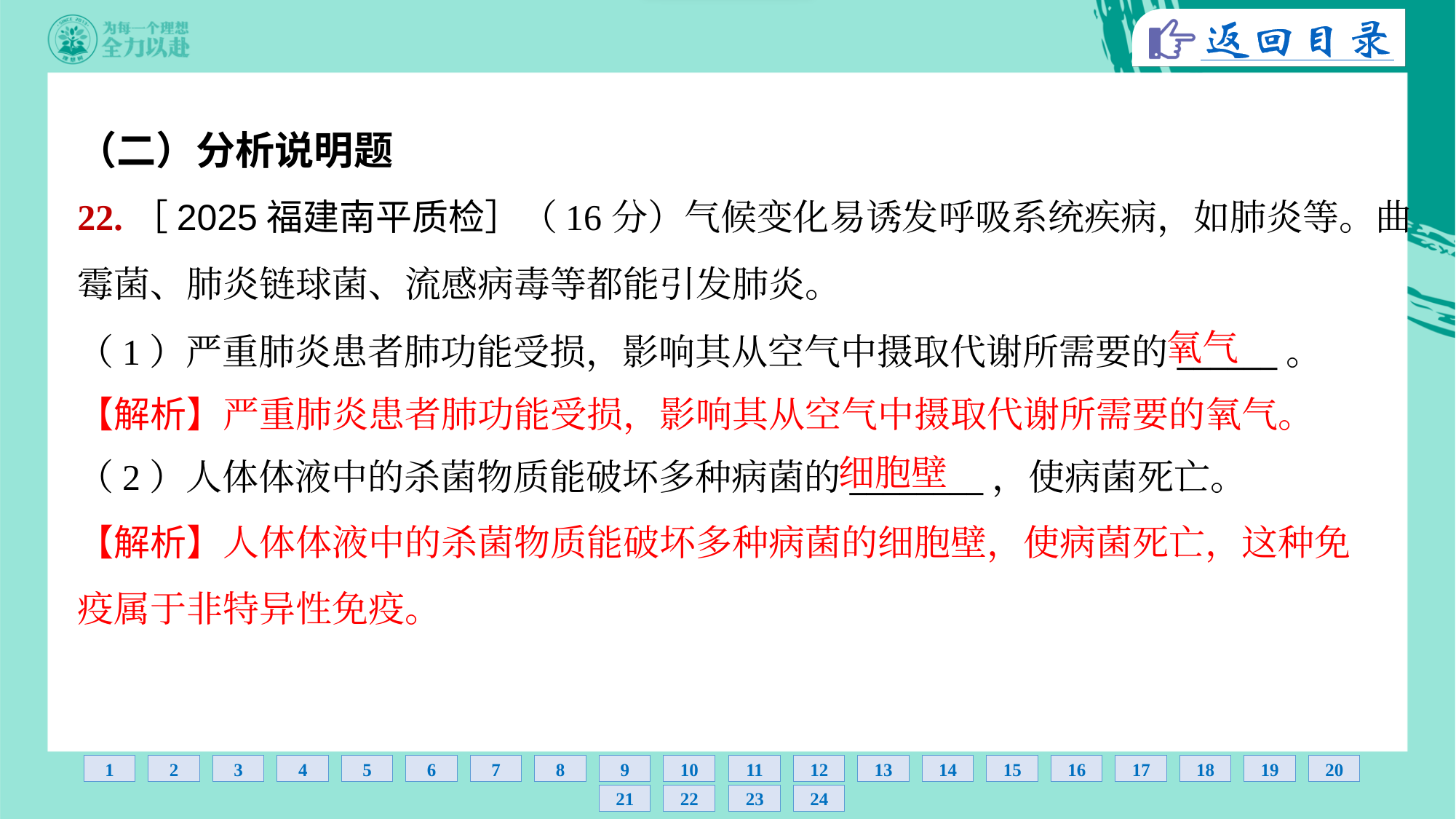

（二）分析说明题
22.［2025福建南平质检］（16分）气候变化易诱发呼吸系统疾病，如肺炎等。曲
霉菌、肺炎链球菌、流感病毒等都能引发肺炎。
氧气
（1）严重肺炎患者肺功能受损，影响其从空气中摄取代谢所需要的______。
【解析】严重肺炎患者肺功能受损，影响其从空气中摄取代谢所需要的氧气。
细胞壁
（2）人体体液中的杀菌物质能破坏多种病菌的________，使病菌死亡。
【解析】人体体液中的杀菌物质能破坏多种病菌的细胞壁，使病菌死亡，这种免
疫属于非特异性免疫。